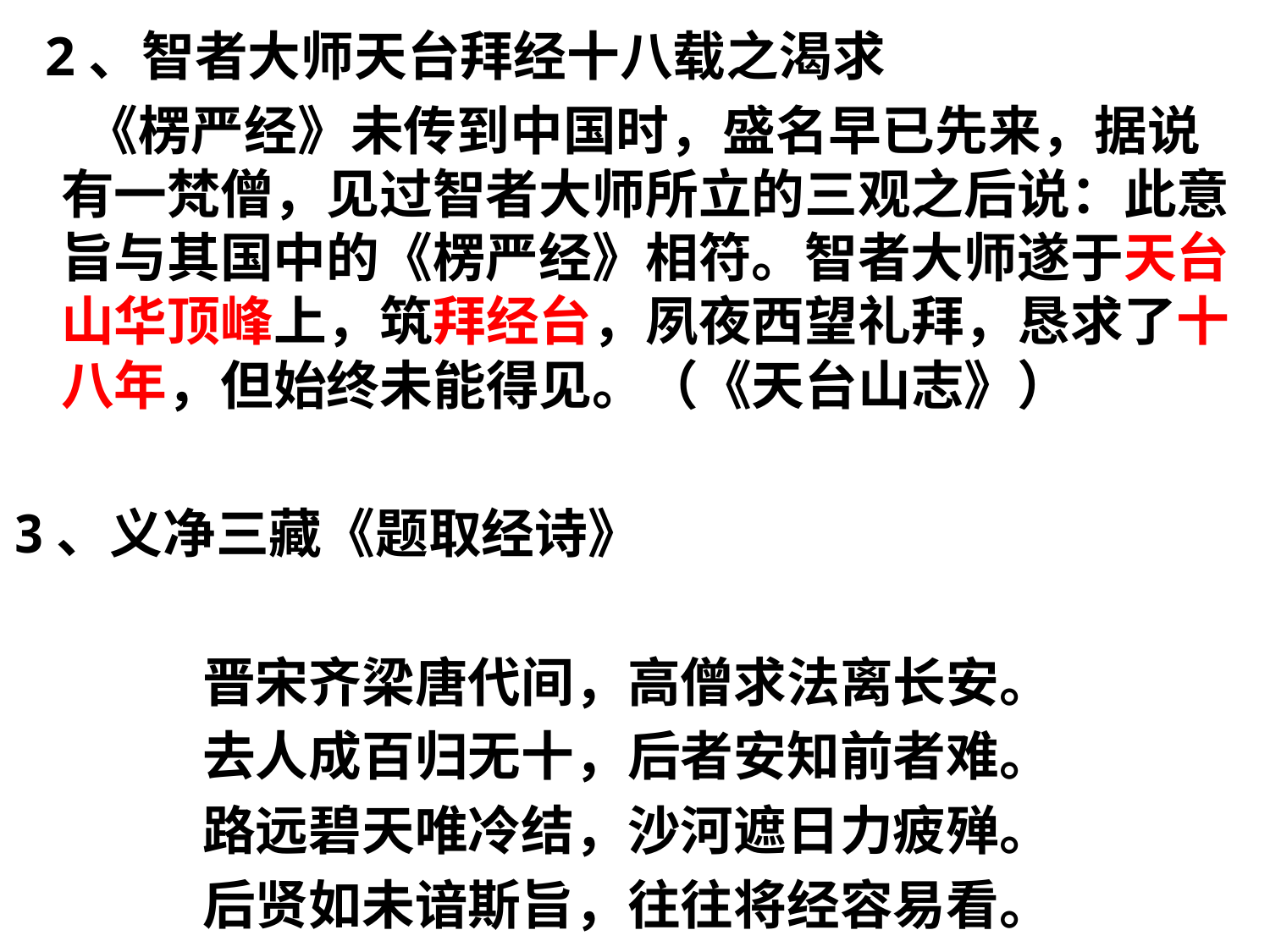

2、智者大师天台拜经十八载之渴求
     《楞严经》未传到中国时，盛名早已先来，据说有一梵僧，见过智者大师所立的三观之后说：此意旨与其国中的《楞严经》相符。智者大师遂于天台山华顶峰上，筑拜经台，夙夜西望礼拜，恳求了十八年，但始终未能得见。（《天台山志》）

3、义净三藏《题取经诗》

晋宋齐梁唐代间，高僧求法离长安。
去人成百归无十，后者安知前者难。
路远碧天唯冷结，沙河遮日力疲殚。
后贤如未谙斯旨，往往将经容易看。